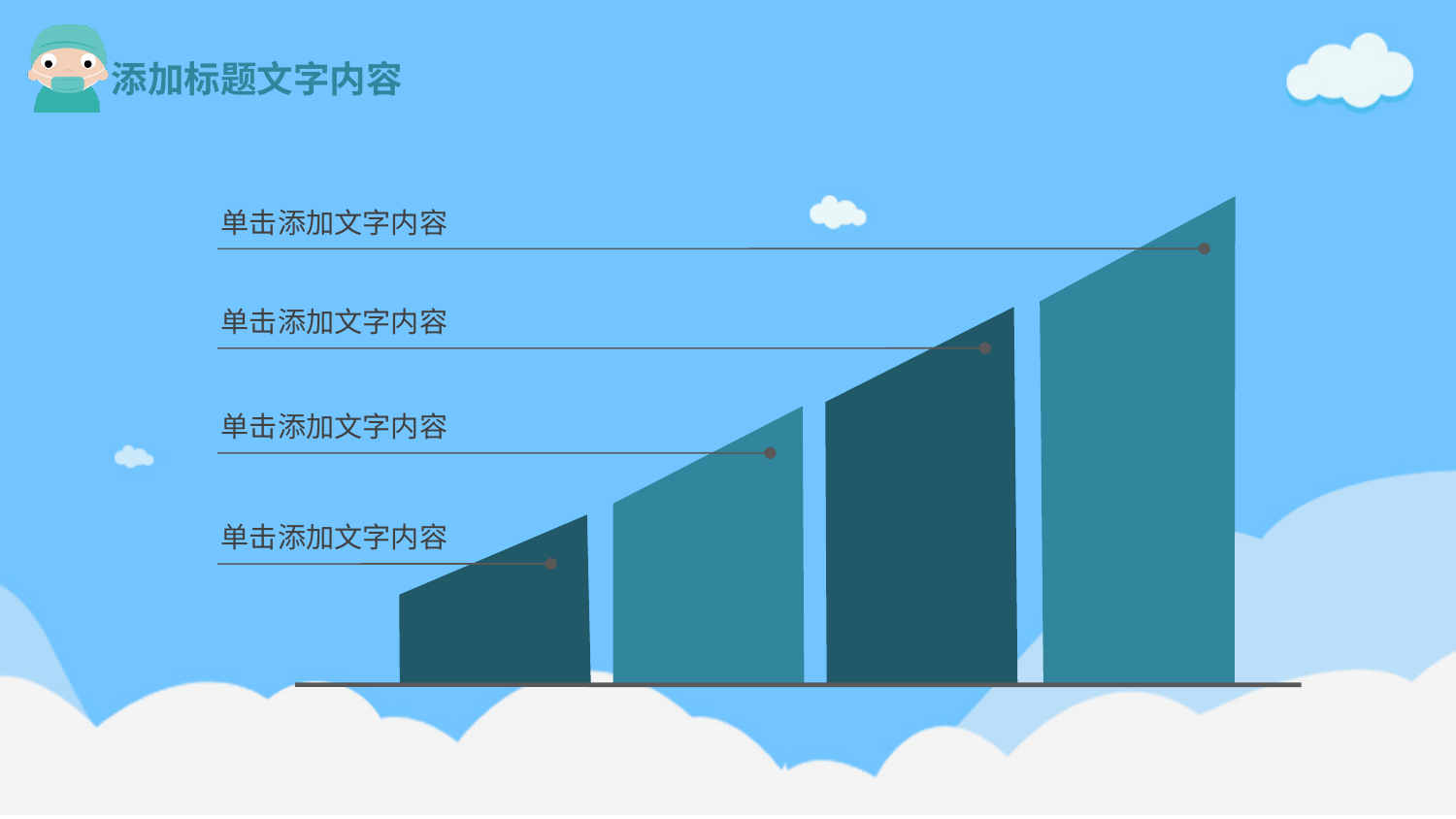

单击添加文字内容

单击添加文字内容

单击添加文字内容

单击添加文字内容